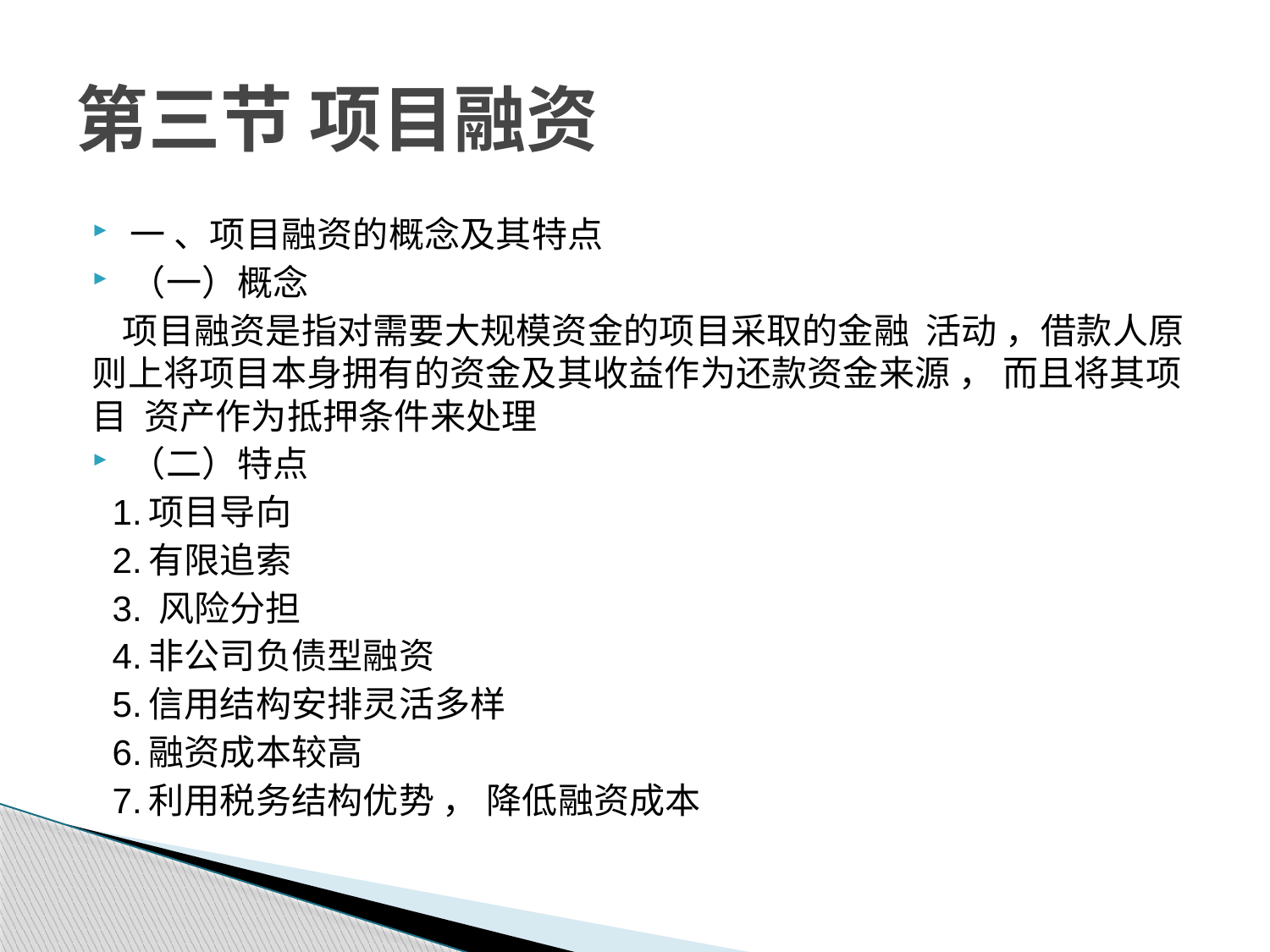

# 第三节 项目融资
一 、项目融资的概念及其特点
（一）概念
   项目融资是指对需要大规模资金的项目采取的金融  活动 ，借款人原则上将项目本身拥有的资金及其收益作为还款资金来源 ， 而且将其项目  资产作为抵押条件来处理
（二）特点
  1.项目导向
  2.有限追索
  3. 风险分担
  4.非公司负债型融资
  5.信用结构安排灵活多样
  6.融资成本较高
  7.利用税务结构优势 ， 降低融资成本